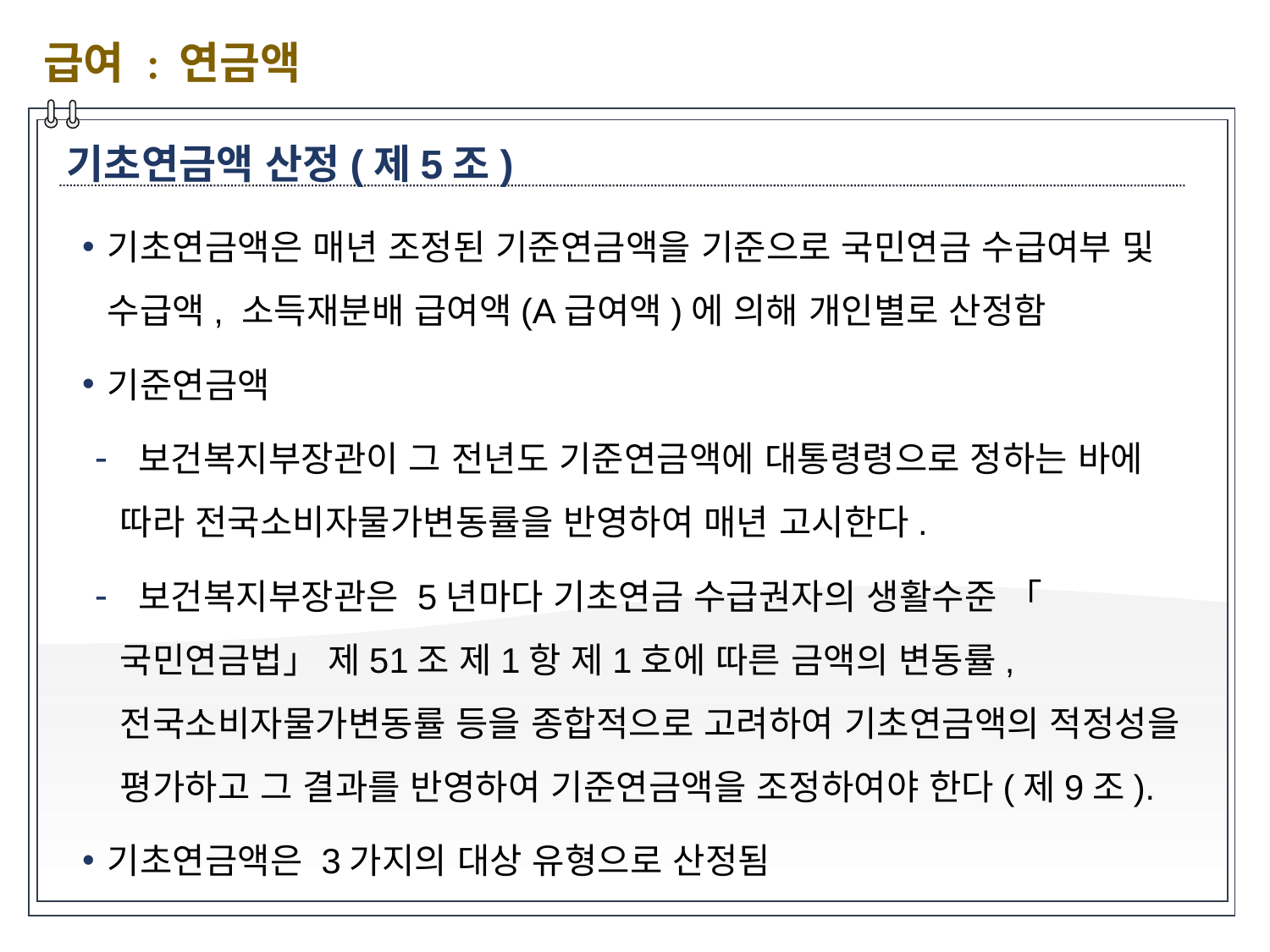

급여 : 연금액

기초연금액 산정(제5조)

기초연금액은 매년 조정된 기준연금액을 기준으로 국민연금 수급여부 및 수급액, 소득재분배 급여액(A급여액)에 의해 개인별로 산정함
기준연금액
 보건복지부장관이 그 전년도 기준연금액에 대통령령으로 정하는 바에 따라 전국소비자물가변동률을 반영하여 매년 고시한다.
 보건복지부장관은 5년마다 기초연금 수급권자의 생활수준 「국민연금법」 제51조 제1항 제1호에 따른 금액의 변동률, 전국소비자물가변동률 등을 종합적으로 고려하여 기초연금액의 적정성을 평가하고 그 결과를 반영하여 기준연금액을 조정하여야 한다(제9조).
기초연금액은 3가지의 대상 유형으로 산정됨